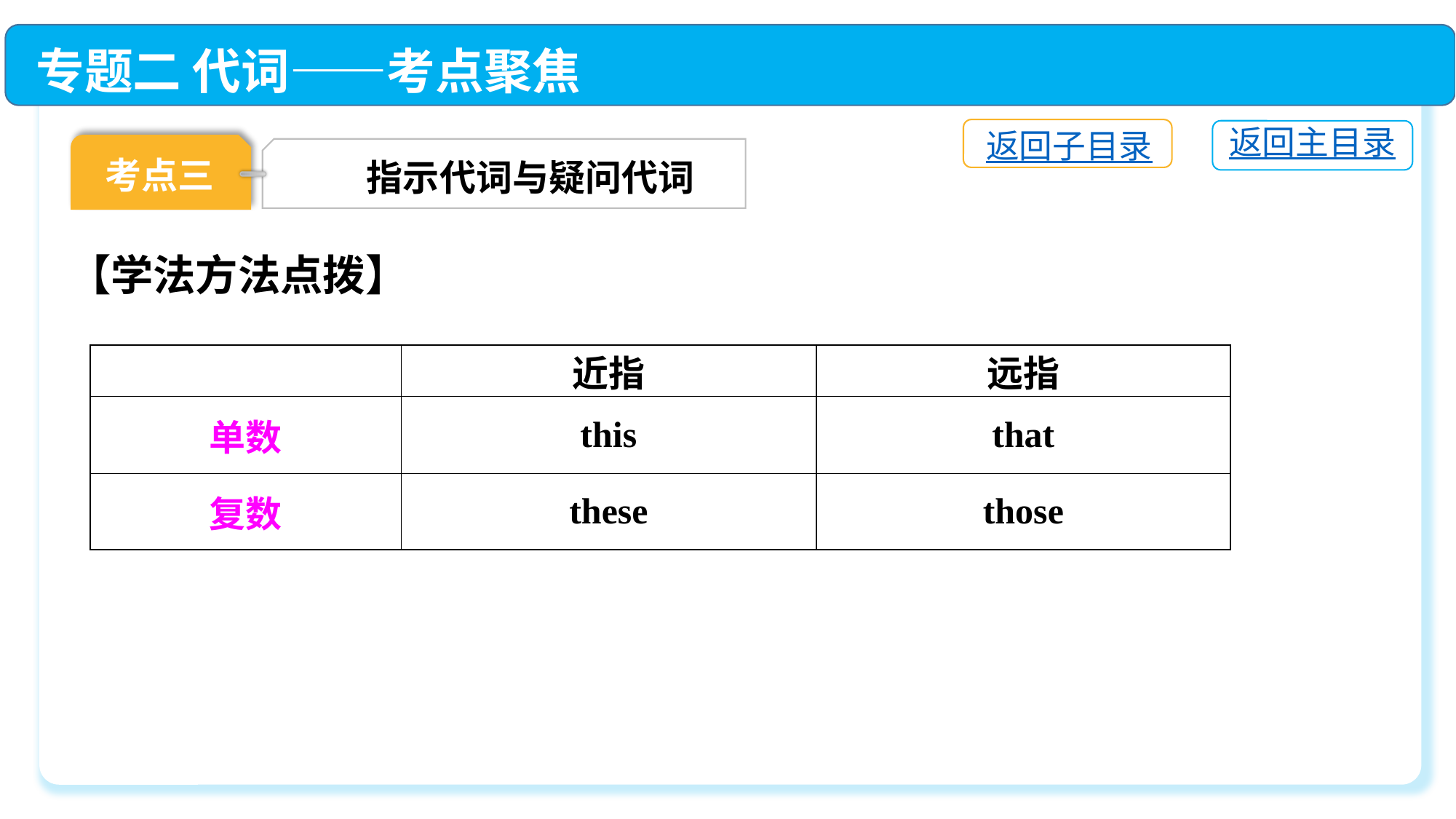

专题二 代词——考点聚焦

返回子目录
返回主目录
考点三
指示代词与疑问代词

【学法方法点拨】

|  | 近指 | 远指 |
| --- | --- | --- |
| 单数 | this | that |
| 复数 | these | those |